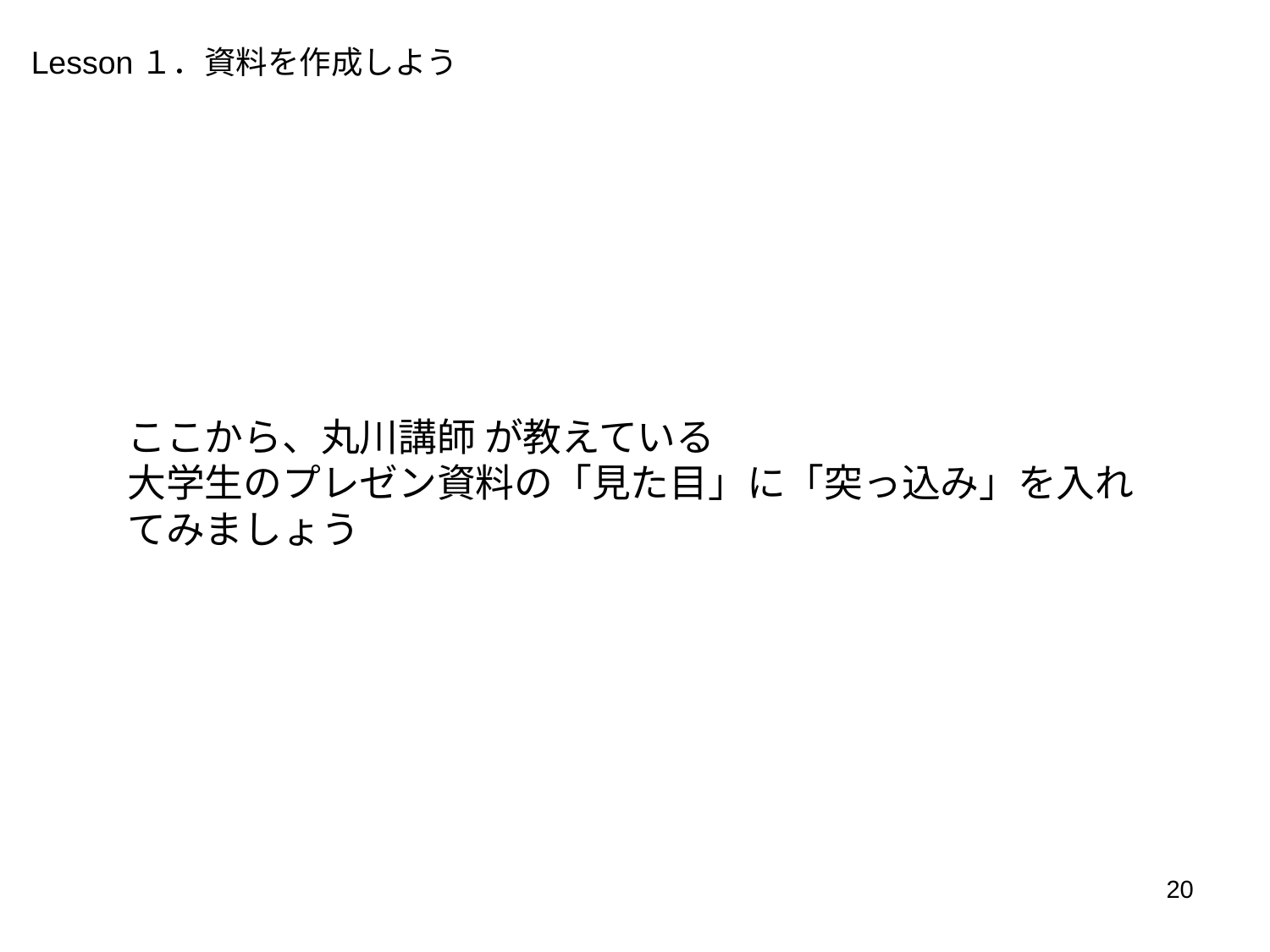

Lesson１．資料を作成しよう
ここから、丸川講師 が教えている
大学生のプレゼン資料の「見た目」に「突っ込み」を入れてみましょう
20